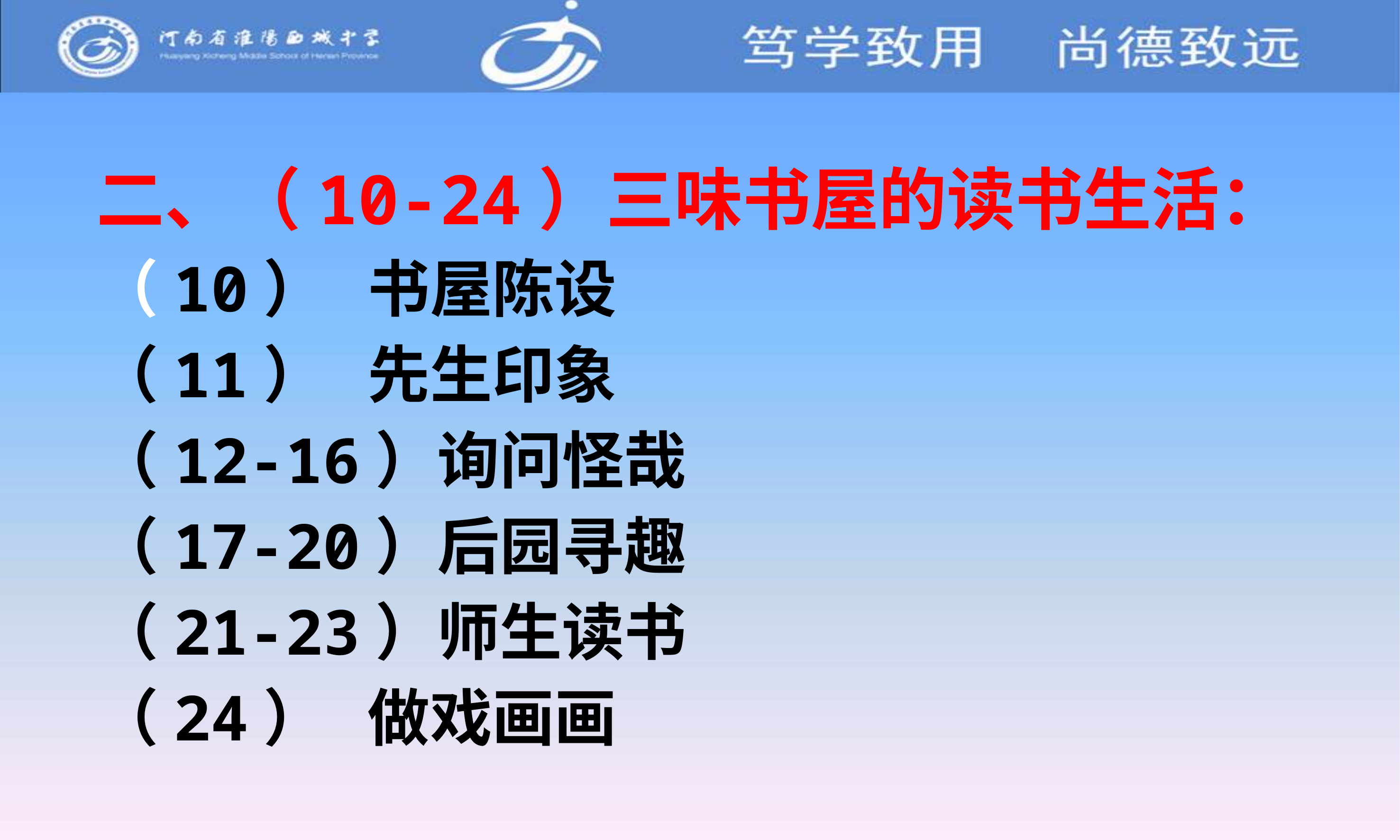

二、（10-24）三味书屋的读书生活：
（10）   书屋陈设
（11）   先生印象
（12-16）询问怪哉
（17-20）后园寻趣
（21-23）师生读书
（24）   做戏画画